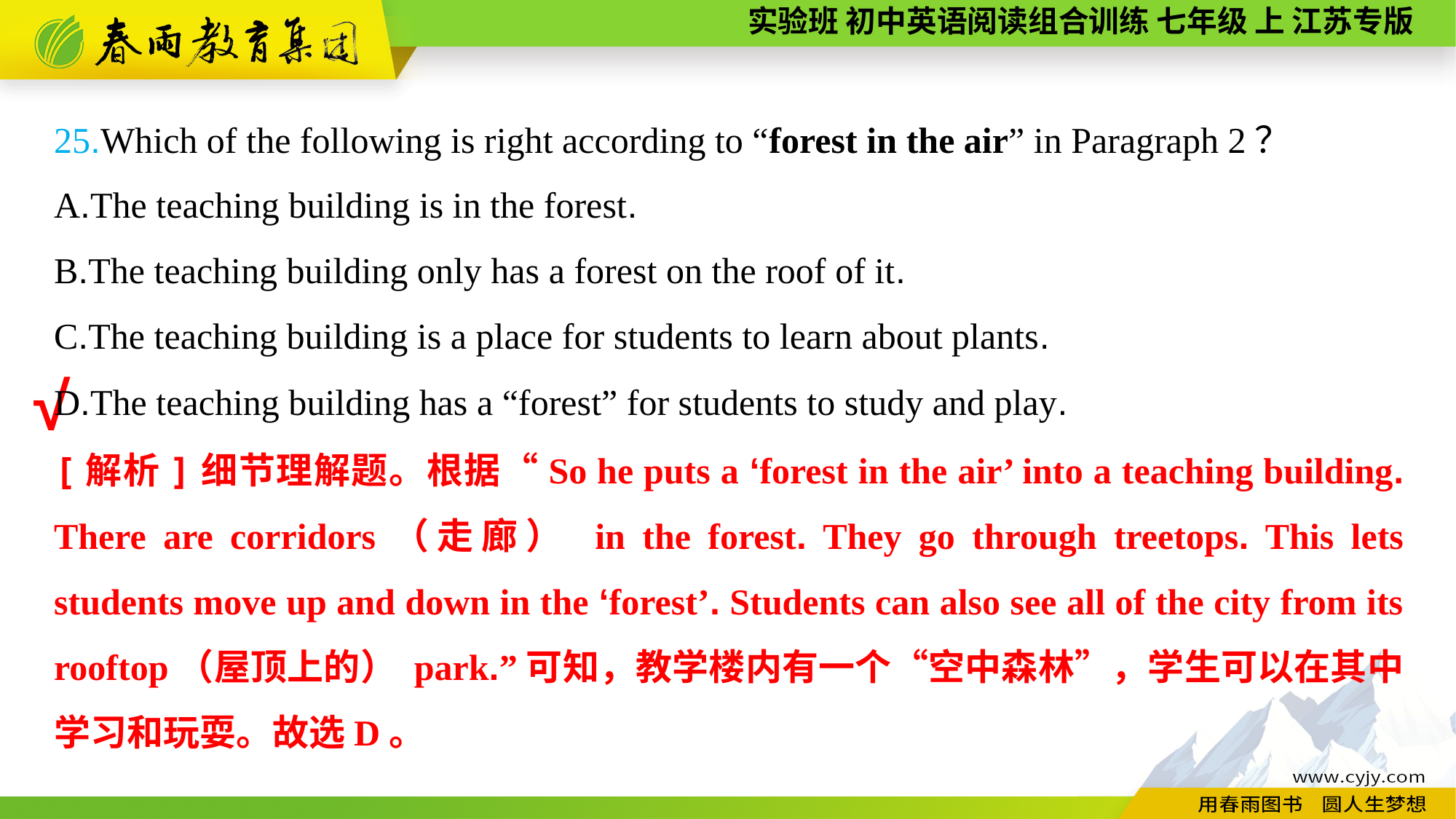

25.Which of the following is right according to “forest in the air” in Paragraph 2？
A.The teaching building is in the forest.
B.The teaching building only has a forest on the roof of it.
C.The teaching building is a place for students to learn about plants.
D.The teaching building has a “forest” for students to study and play.
√
[解析]细节理解题。根据“So he puts a ‘forest in the air’ into a teaching building. There are corridors（走廊） in the forest. They go through treetops. This lets students move up and down in the ‘forest’. Students can also see all of the city from its rooftop（屋顶上的） park.”可知，教学楼内有一个“空中森林”，学生可以在其中学习和玩耍。故选D。